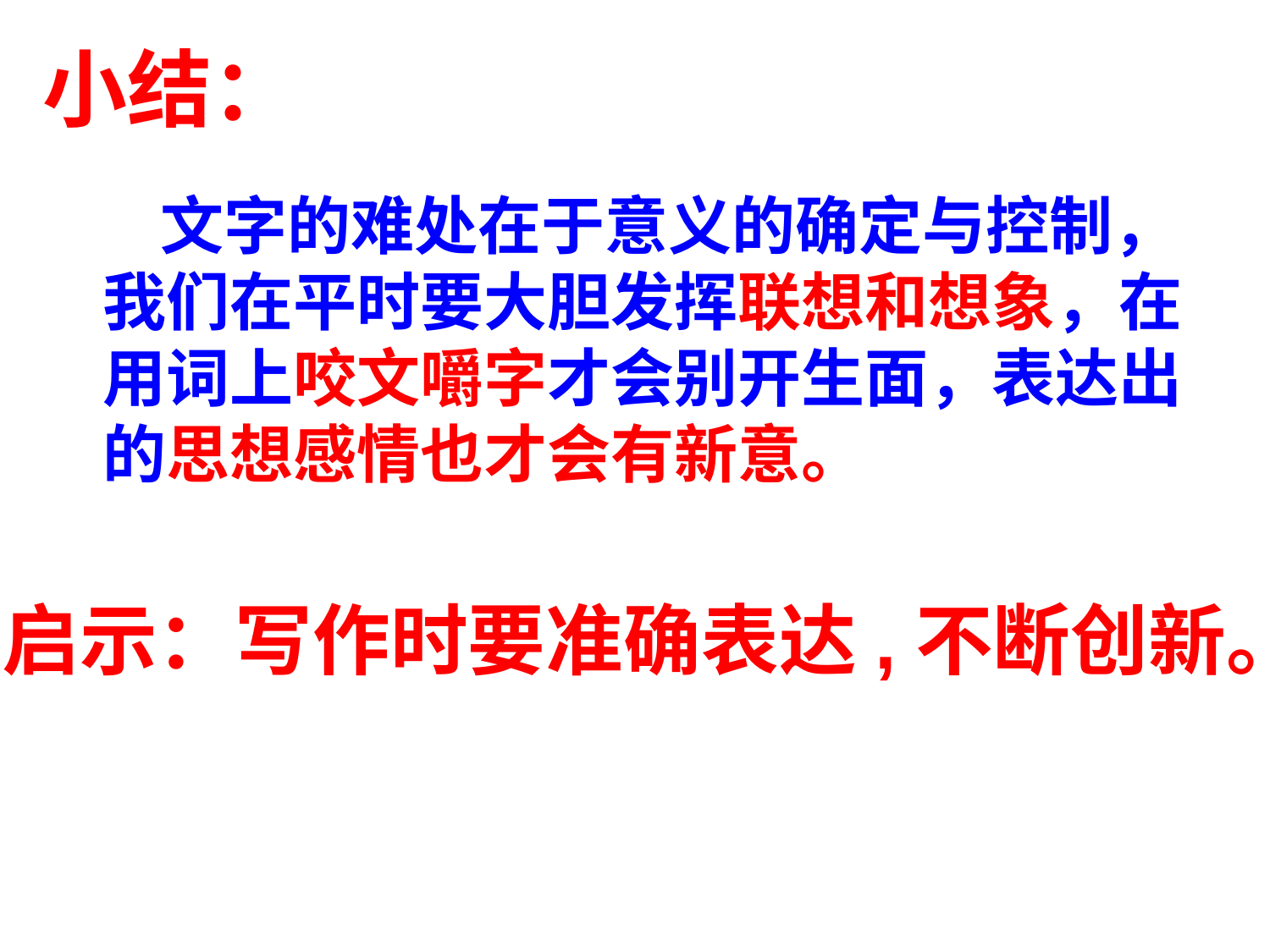

小结：
          文字的难处在于意义的确定与控制，我们在平时要大胆发挥联想和想象，在用词上咬文嚼字才会别开生面，表达出的思想感情也才会有新意。

启示：写作时要准确表达,不断创新。